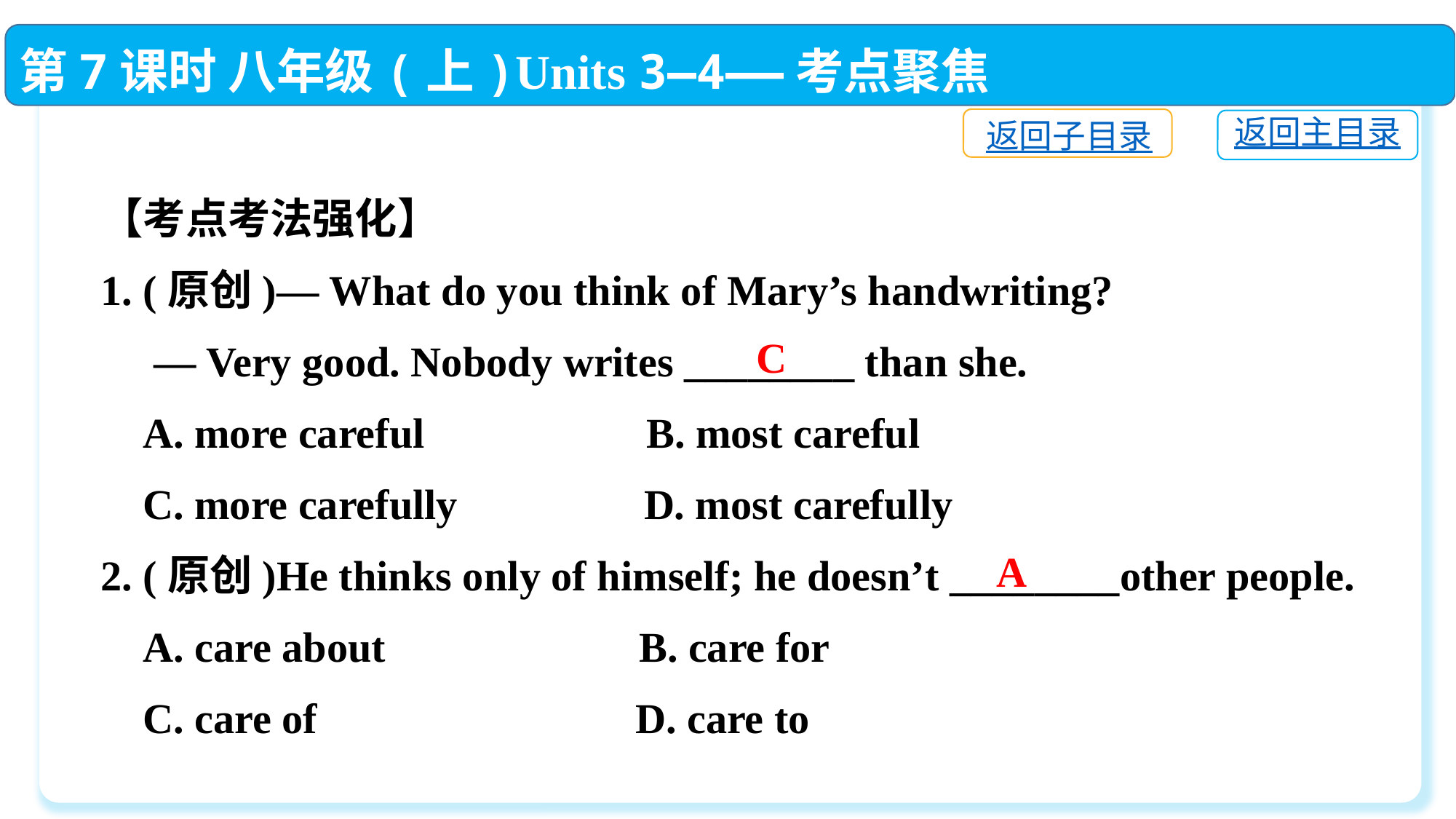

第7课时 八年级(上)Units 3—4——考点聚焦

返回子目录
返回主目录
【考点考法强化】
1. (原创)— What do you think of Mary’s handwriting?
     — Very good. Nobody writes ________ than she.
    A. more careful　　　	B. most careful
    C. more carefully　	          D. most carefully
2. (原创)He thinks only of himself; he doesn’t ________other people.
    A. care about	                    B. care for
    C. care of	                              D. care to

C
A